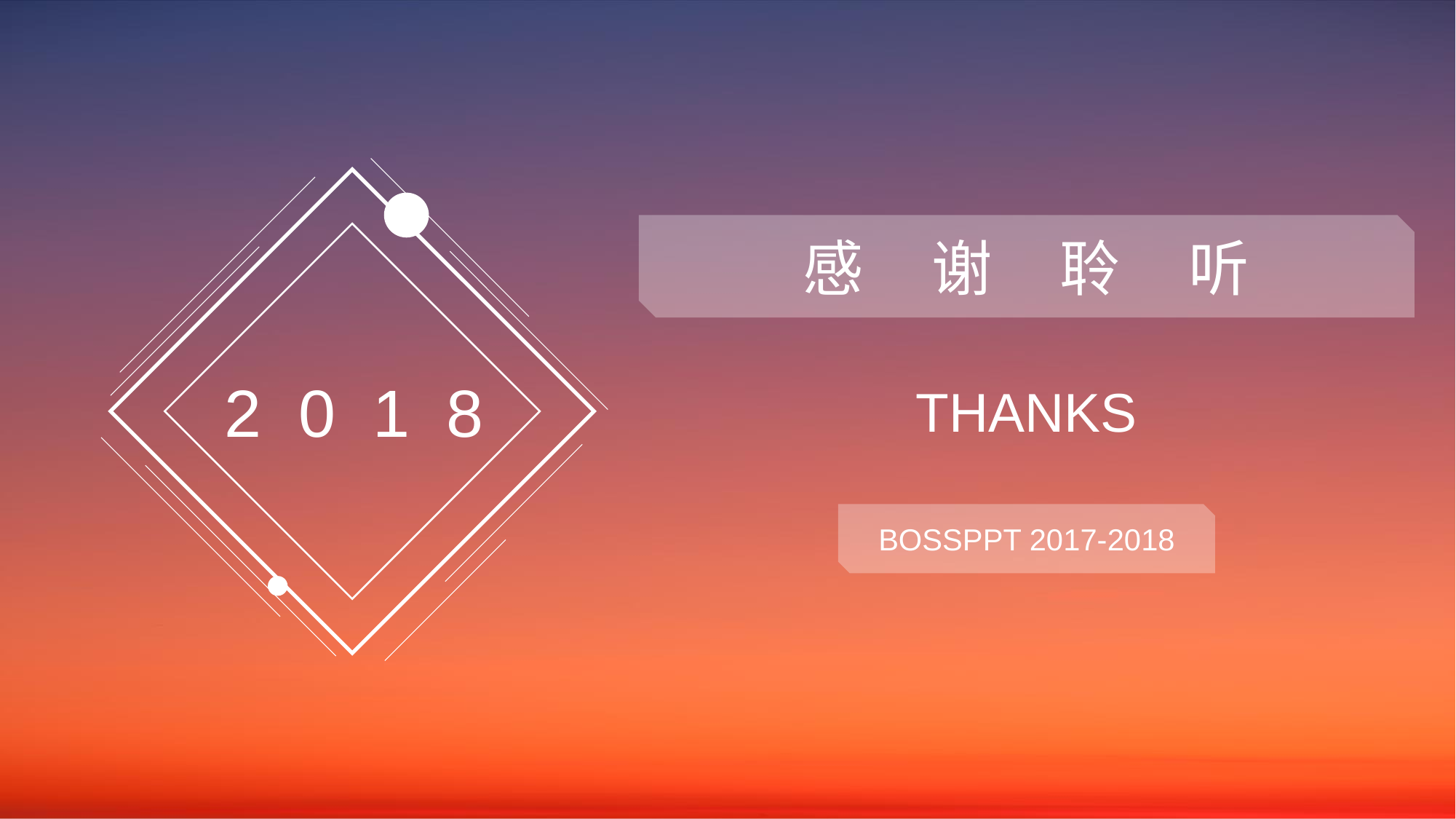

感     谢     聆     听
2  0  1  8
THANKS
BOSSPPT 2017-2018